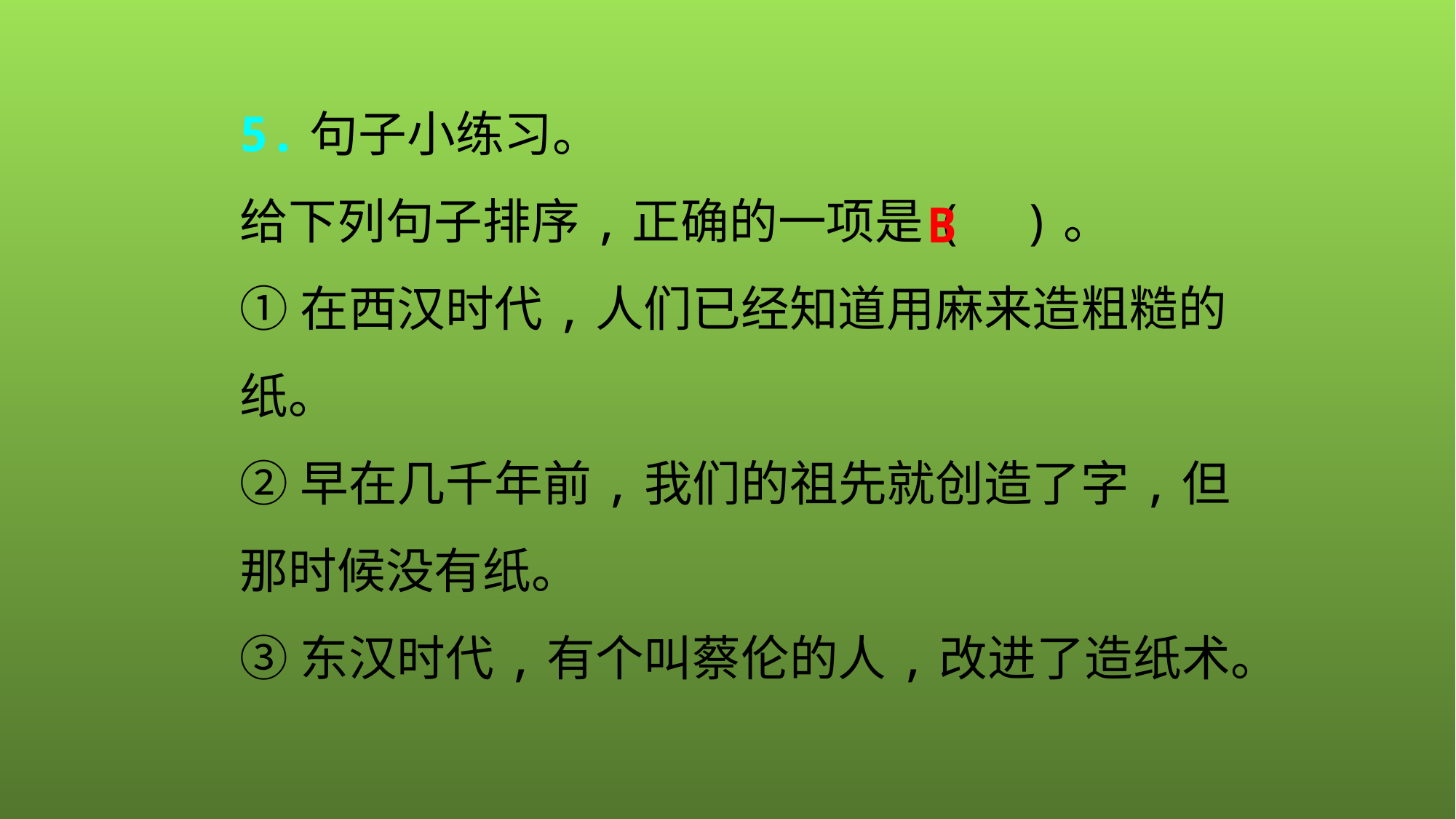

5.句子小练习。
给下列句子排序,正确的一项是(  )。
①在西汉时代,人们已经知道用麻来造粗糙的纸。
②早在几千年前,我们的祖先就创造了字,但那时候没有纸。
③东汉时代,有个叫蔡伦的人,改进了造纸术。
B